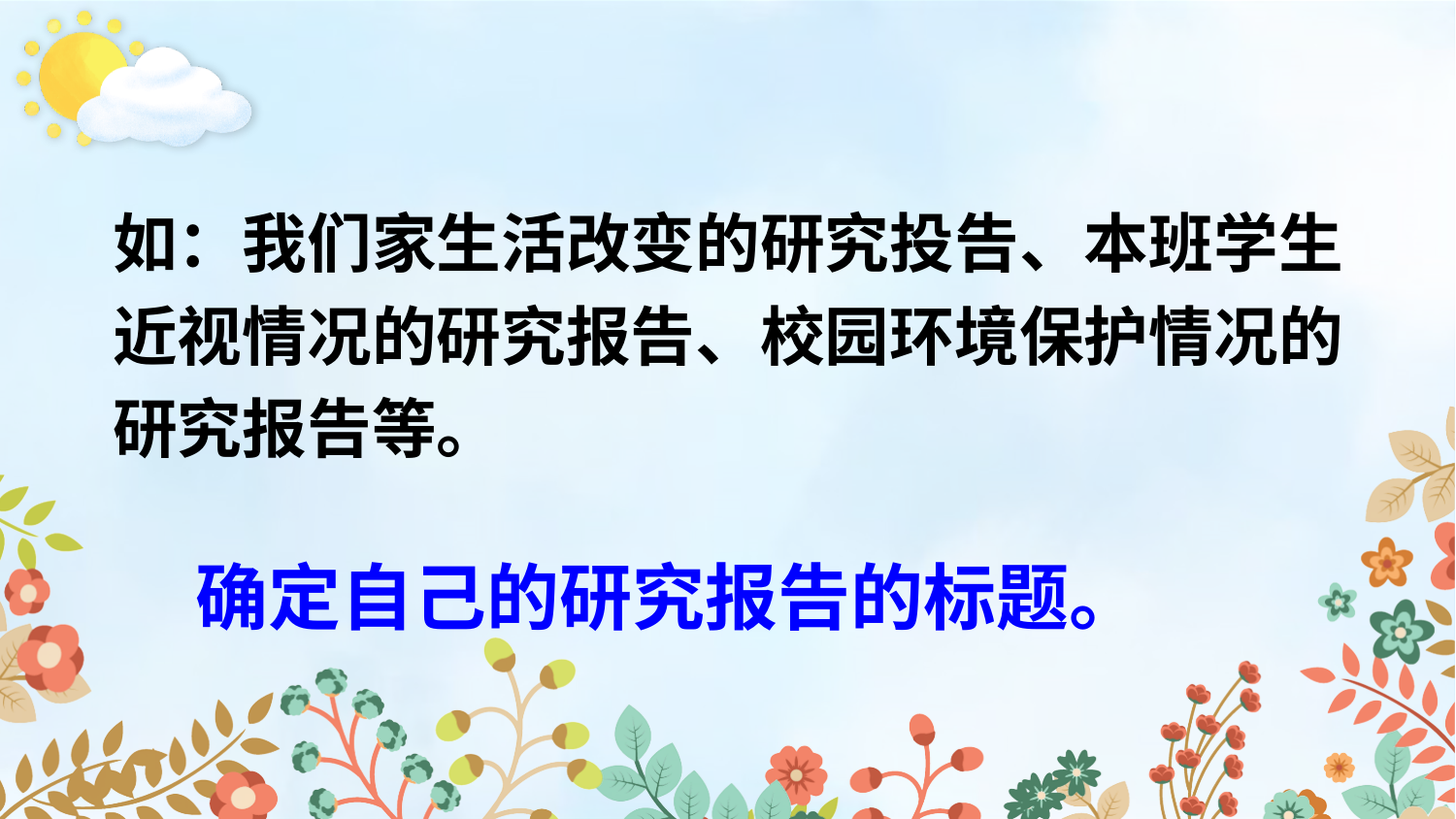

如：我们家生活改变的研究投告、本班学生近视情况的研究报告、校园环境保护情况的研究报告等。
    确定自己的研究报告的标题。